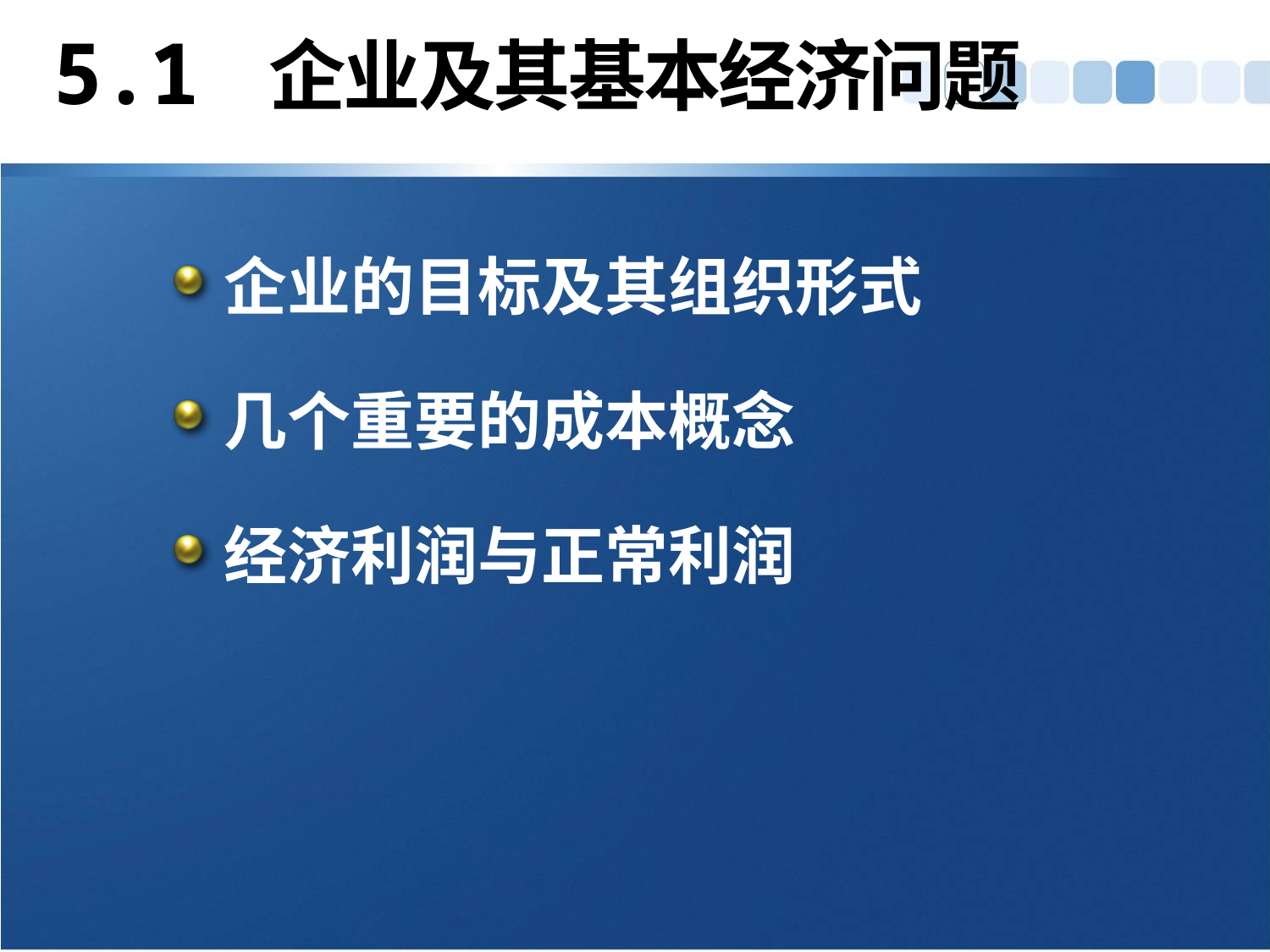

# 5.1 企业及其基本经济问题
企业的目标及其组织形式
几个重要的成本概念
经济利润与正常利润